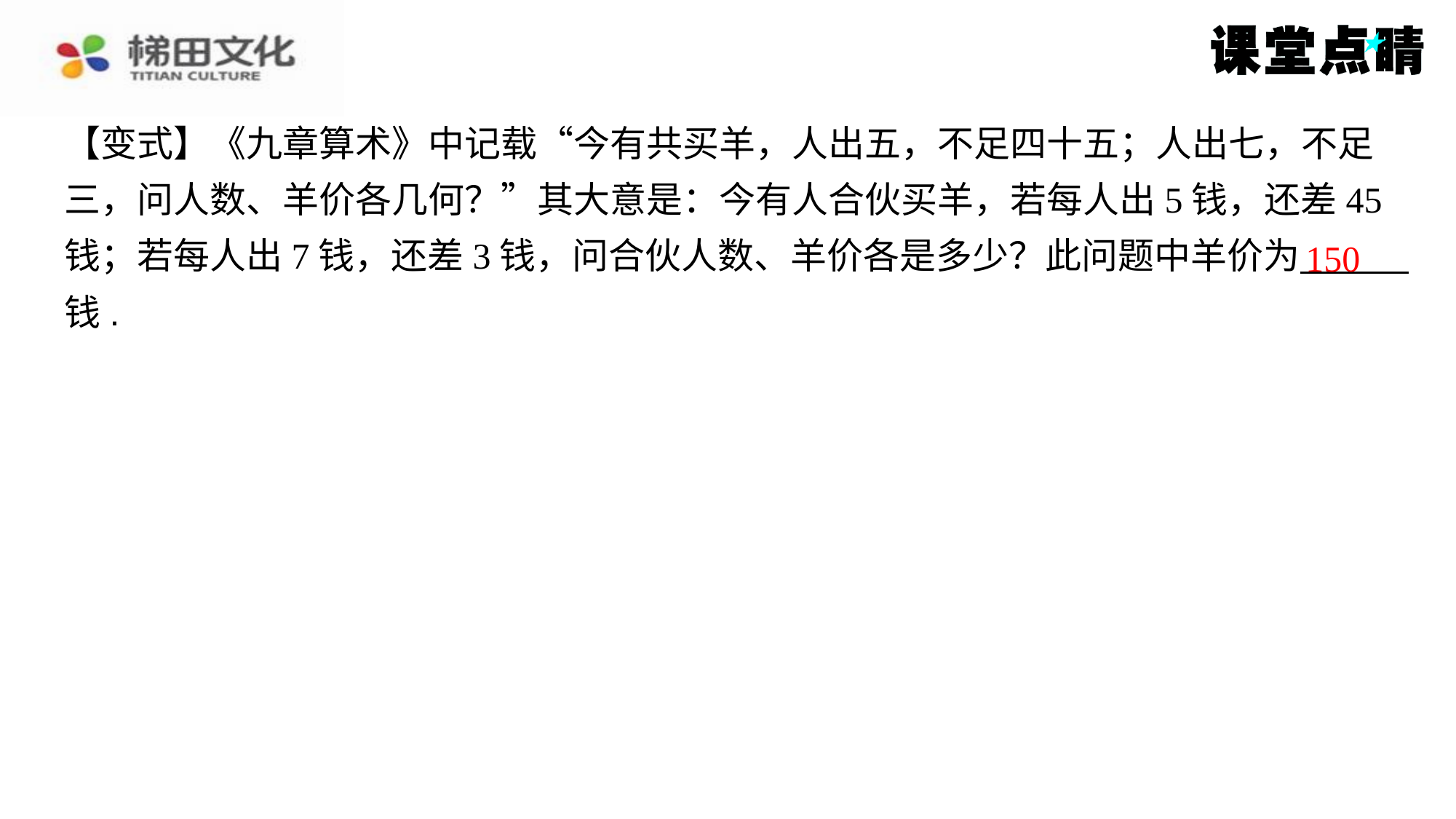

【变式】《九章算术》中记载“今有共买羊，人出五，不足四十五；人出七，不足
三，问人数、羊价各几何？”其大意是：今有人合伙买羊，若每人出5钱，还差45
钱；若每人出7钱，还差3钱，问合伙人数、羊价各是多少？此问题中羊价为                 钱.
150